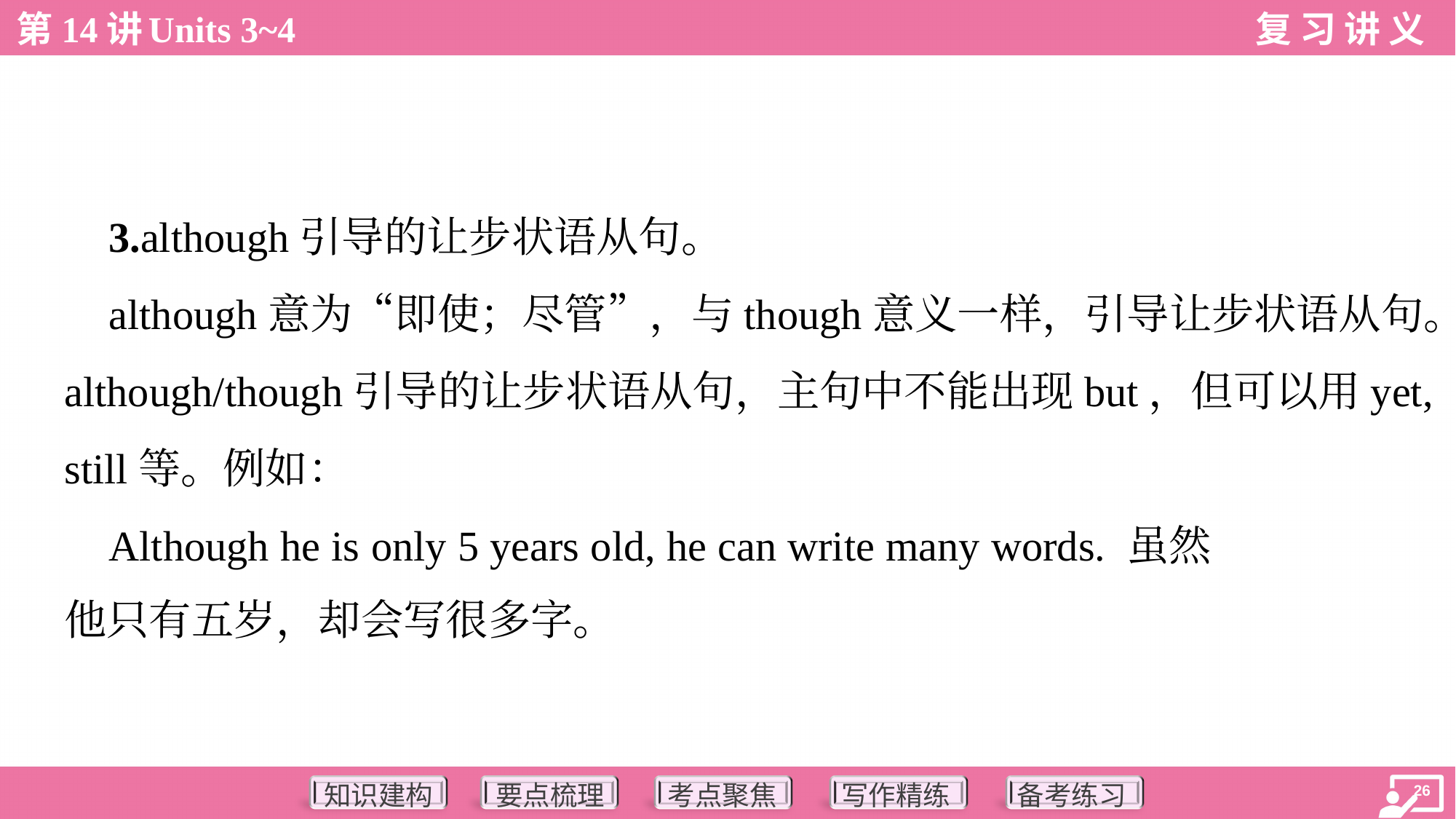

3.although引导的让步状语从句。
    although意为“即使；尽管”，与though意义一样，引导让步状语从句。
although/though引导的让步状语从句，主句中不能出现but，但可以用yet,
still等。例如：
    Although he is only 5 years old, he can write many words. 虽然
他只有五岁，却会写很多字。